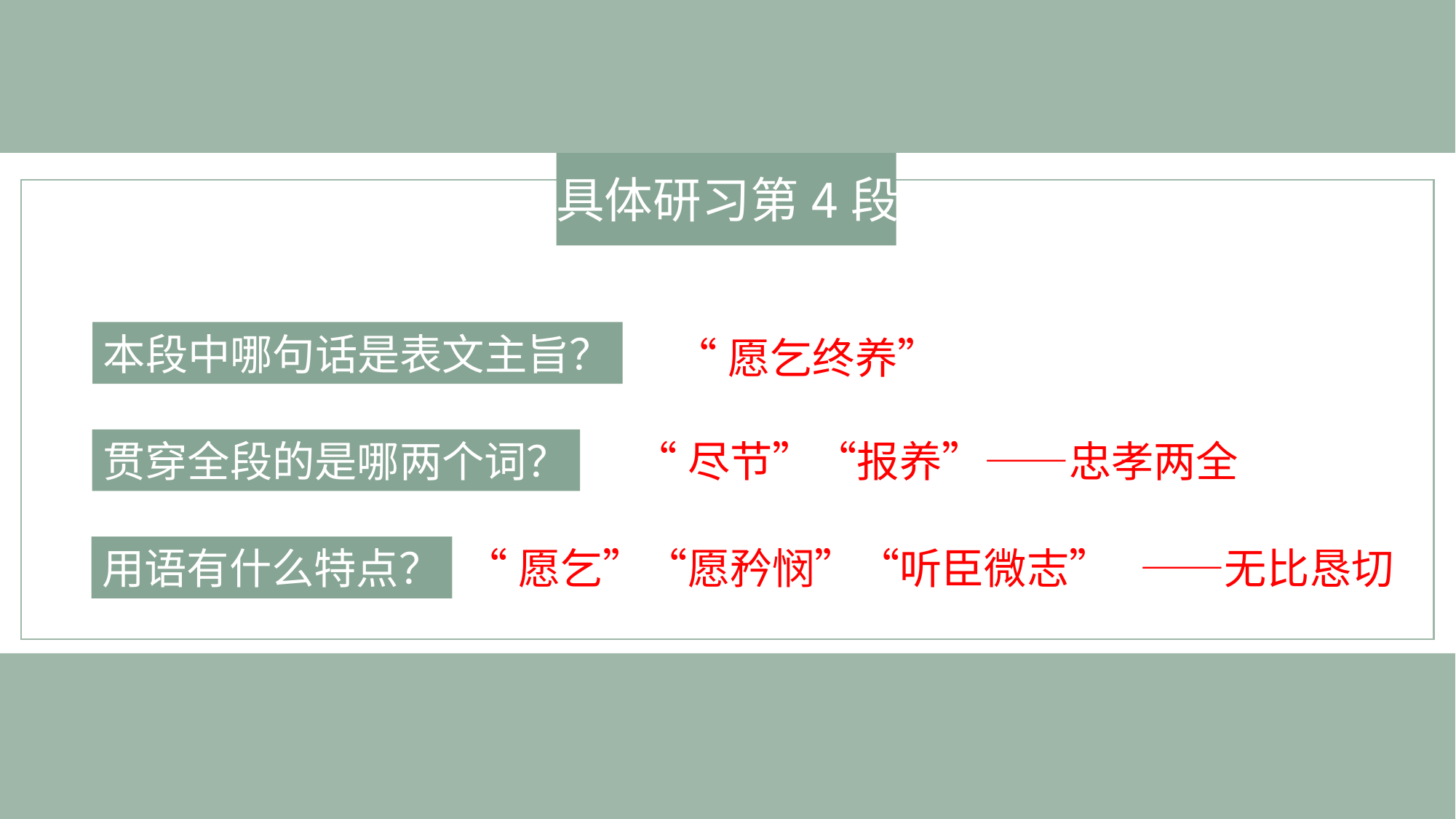

具体研习第4段

本段中哪句话是表文主旨？
“愿乞终养”
贯穿全段的是哪两个词？
“尽节”“报养”——忠孝两全
用语有什么特点？
“愿乞”“愿矜悯”“听臣微志”   ——无比恳切